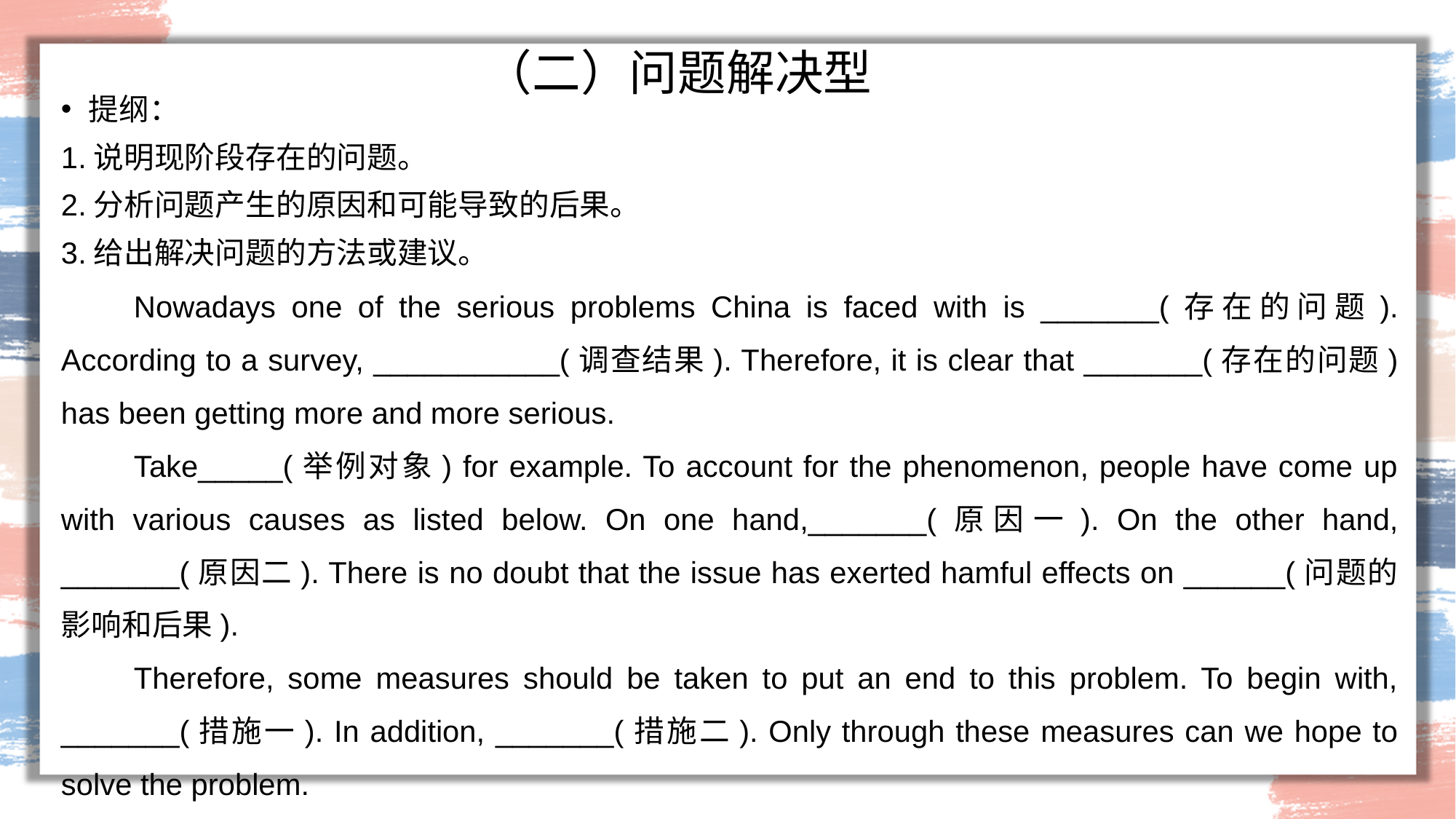

# （二）问题解决型
提纲：
1.说明现阶段存在的问题。
2.分析问题产生的原因和可能导致的后果。
3.给出解决问题的方法或建议。
Nowadays one of the serious problems China is faced with is _______(存在的问题). According to a survey, ___________(调查结果). Therefore, it is clear that _______(存在的问题) has been getting more and more serious.
Take_____(举例对象) for example. To account for the phenomenon, people have come up with various causes as listed below. On one hand,_______(原因一). On the other hand, _______(原因二). There is no doubt that the issue has exerted hamful effects on ______(问题的影响和后果).
Therefore, some measures should be taken to put an end to this problem. To begin with, _______(措施一). In addition, _______(措施二). Only through these measures can we hope to solve the problem.